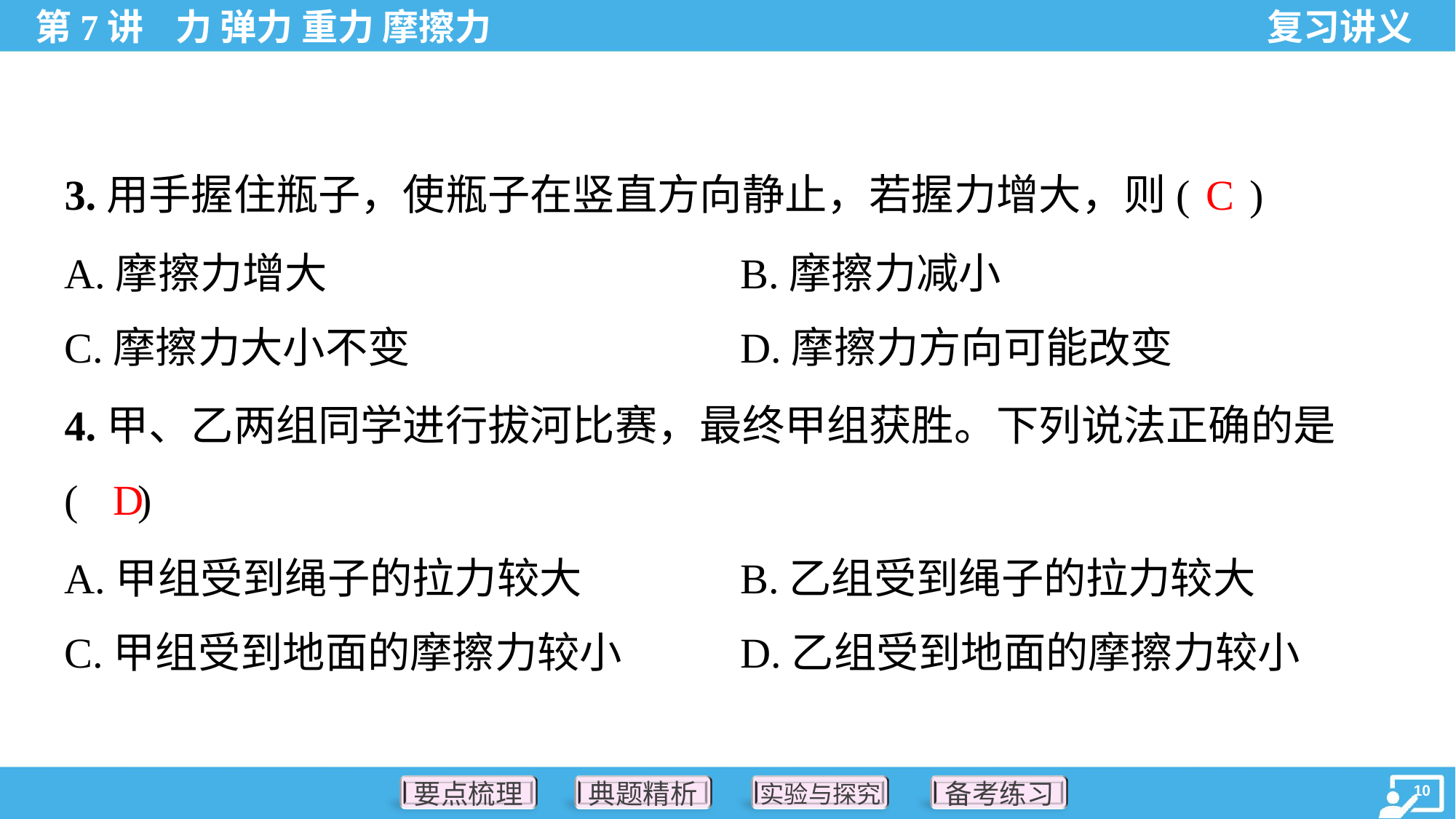

C
3.用手握住瓶子，使瓶子在竖直方向静止，若握力增大，则(     )
A.摩擦力增大	B.摩擦力减小
C.摩擦力大小不变	D.摩擦力方向可能改变
4.甲、乙两组同学进行拔河比赛，最终甲组获胜。下列说法正确的是
(     )
D
A.甲组受到绳子的拉力较大	B.乙组受到绳子的拉力较大
C.甲组受到地面的摩擦力较小	D.乙组受到地面的摩擦力较小